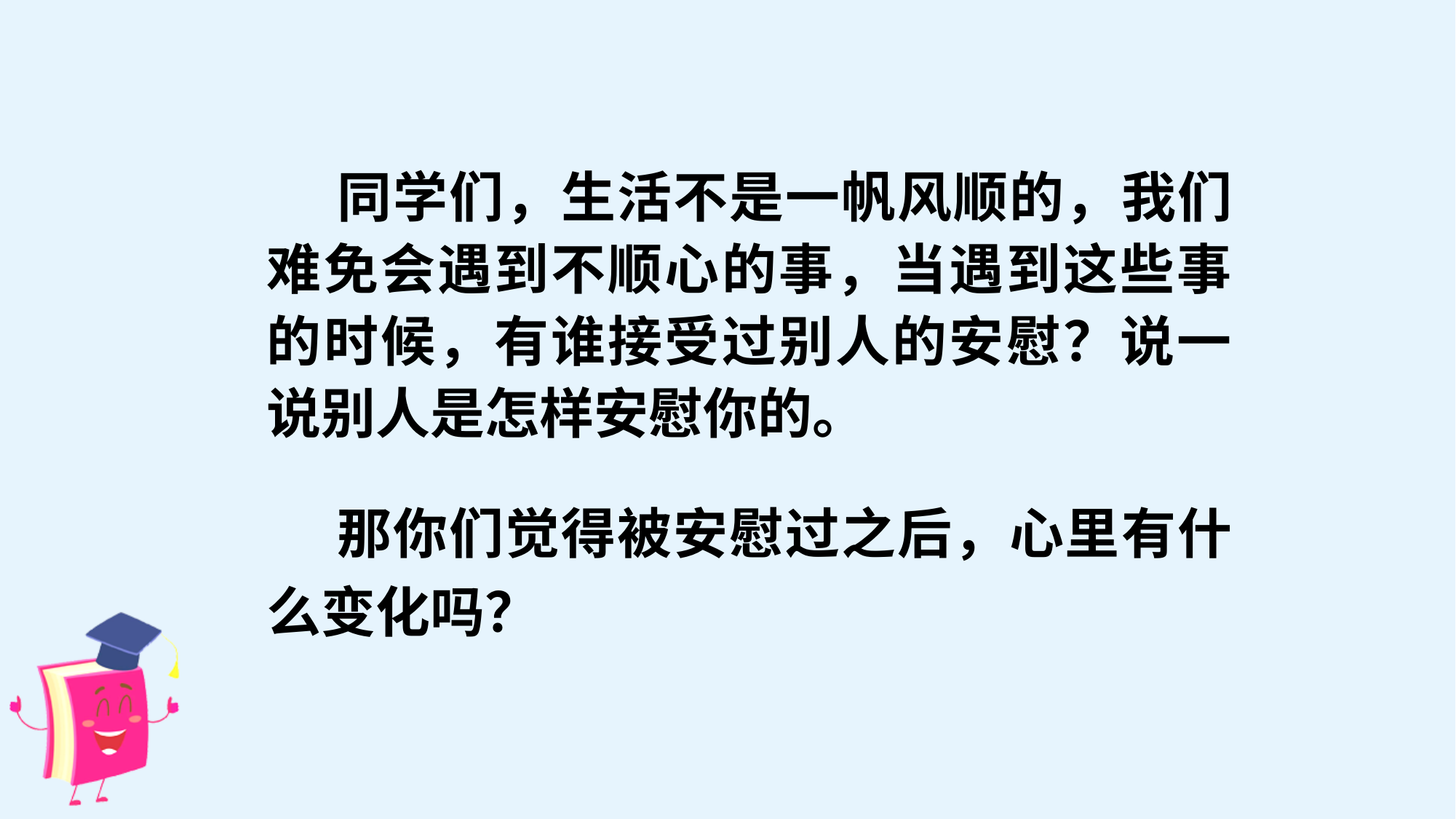

同学们，生活不是一帆风顺的，我们难免会遇到不顺心的事，当遇到这些事的时候，有谁接受过别人的安慰？说一说别人是怎样安慰你的。
    那你们觉得被安慰过之后，心里有什么变化吗？